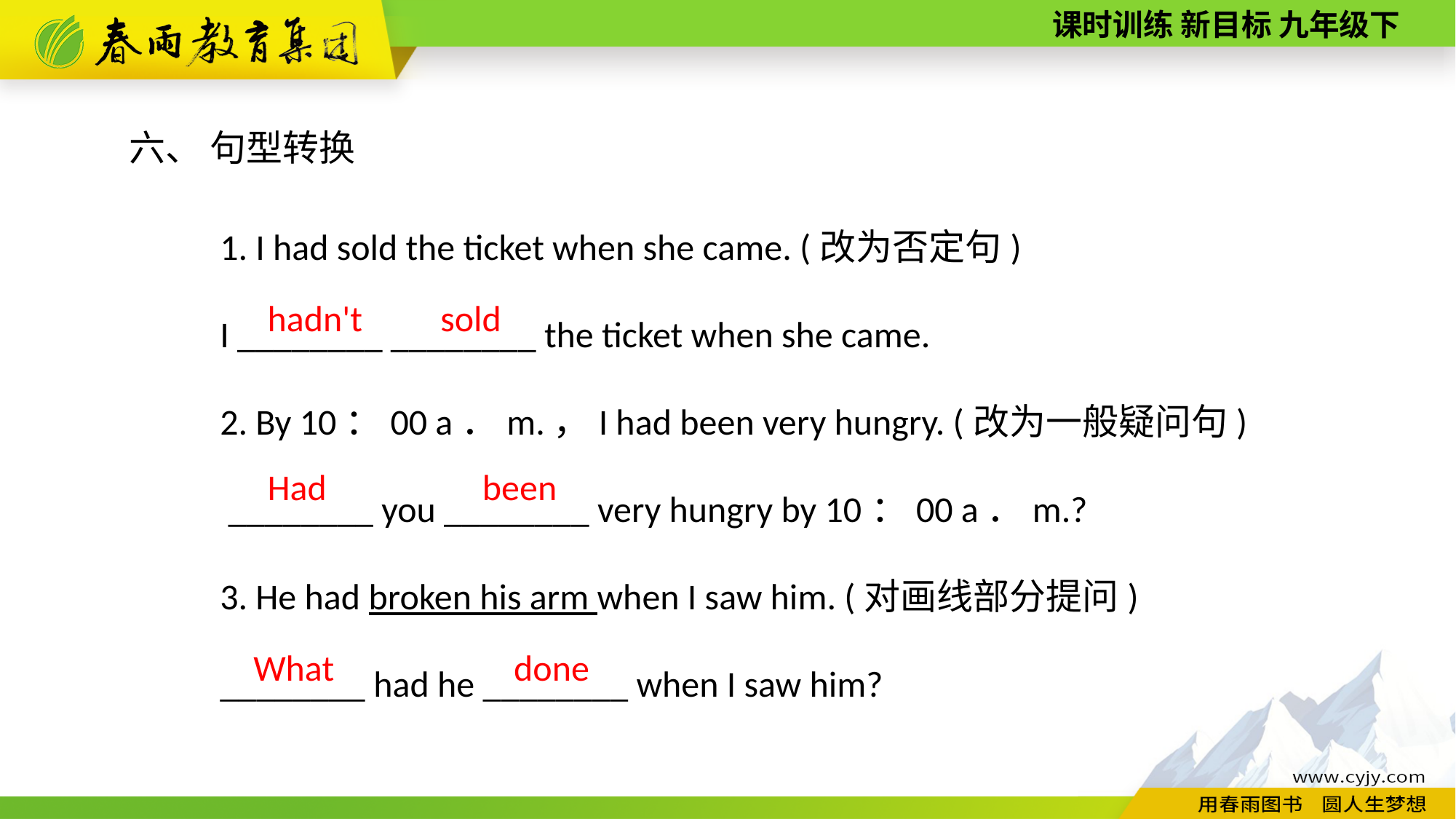

六、 句型转换
1. I had sold the ticket when she came. (改为否定句)
I ________ ________ the ticket when she came.
2. By 10：00 a．m.，I had been very hungry. (改为一般疑问句)
 ________ you ________ very hungry by 10：00 a．m.?
3. He had broken his arm when I saw him. (对画线部分提问)
________ had he ________ when I saw him?
sold
hadn't
been
Had
done
What